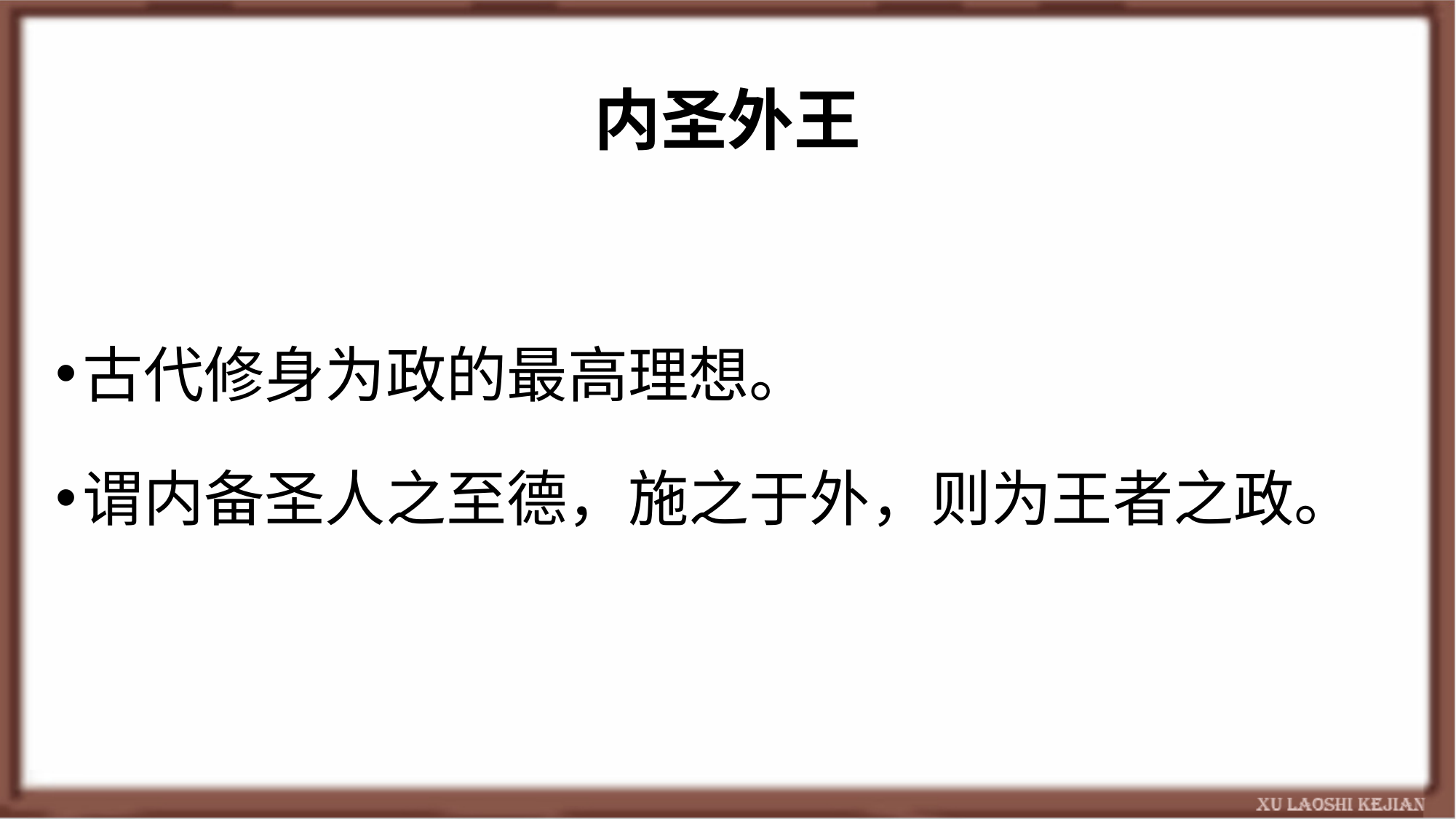

# 内圣外王
古代修身为政的最高理想。
谓内备圣人之至德，施之于外，则为王者之政。